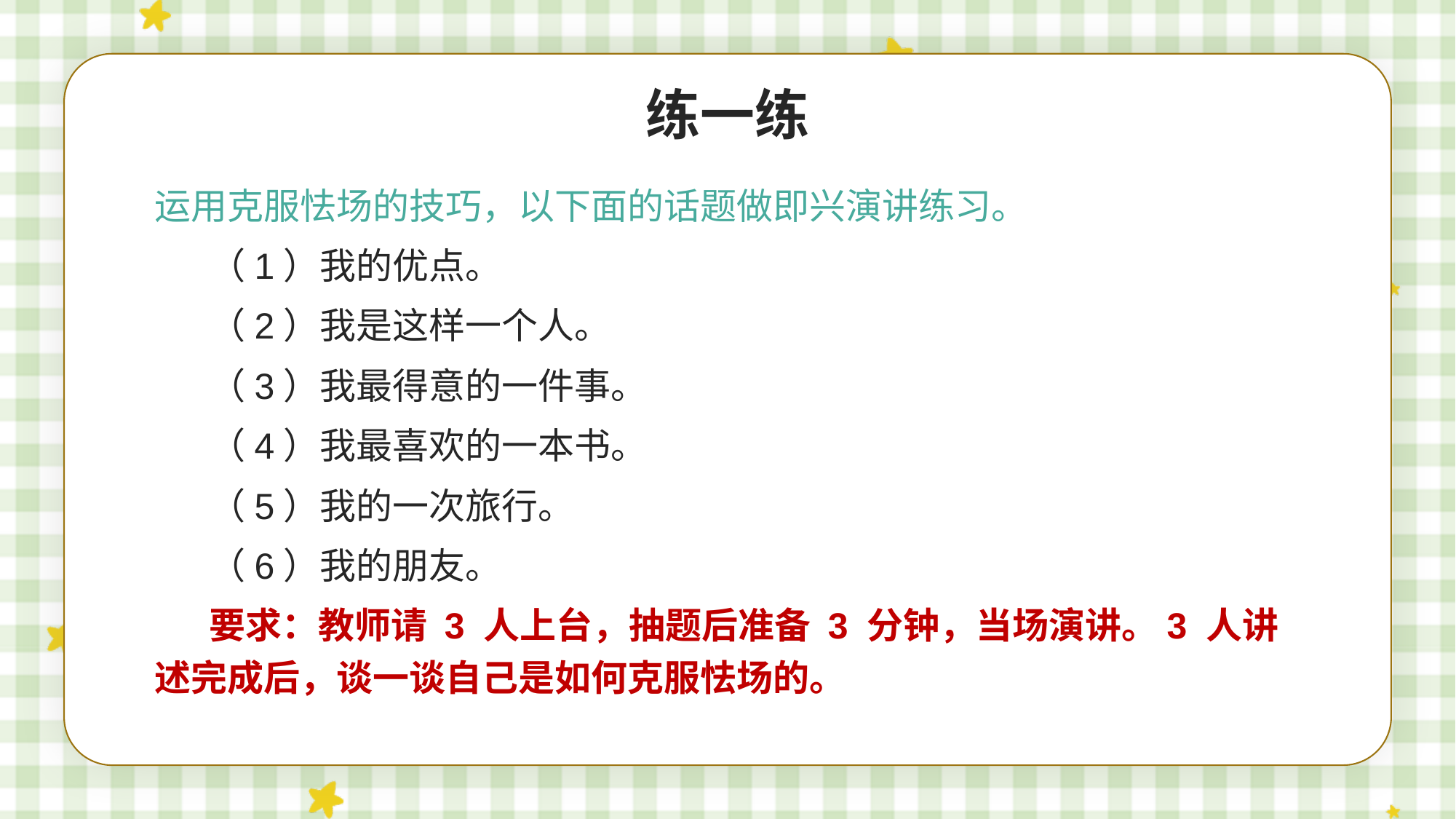

练一练
运用克服怯场的技巧，以下面的话题做即兴演讲练习。
（1）我的优点。
（2）我是这样一个人。
（3）我最得意的一件事。
（4）我最喜欢的一本书。
（5）我的一次旅行。
（6）我的朋友。
要求：教师请 3 人上台，抽题后准备 3 分钟，当场演讲。3 人讲述完成后，谈一谈自己是如何克服怯场的。